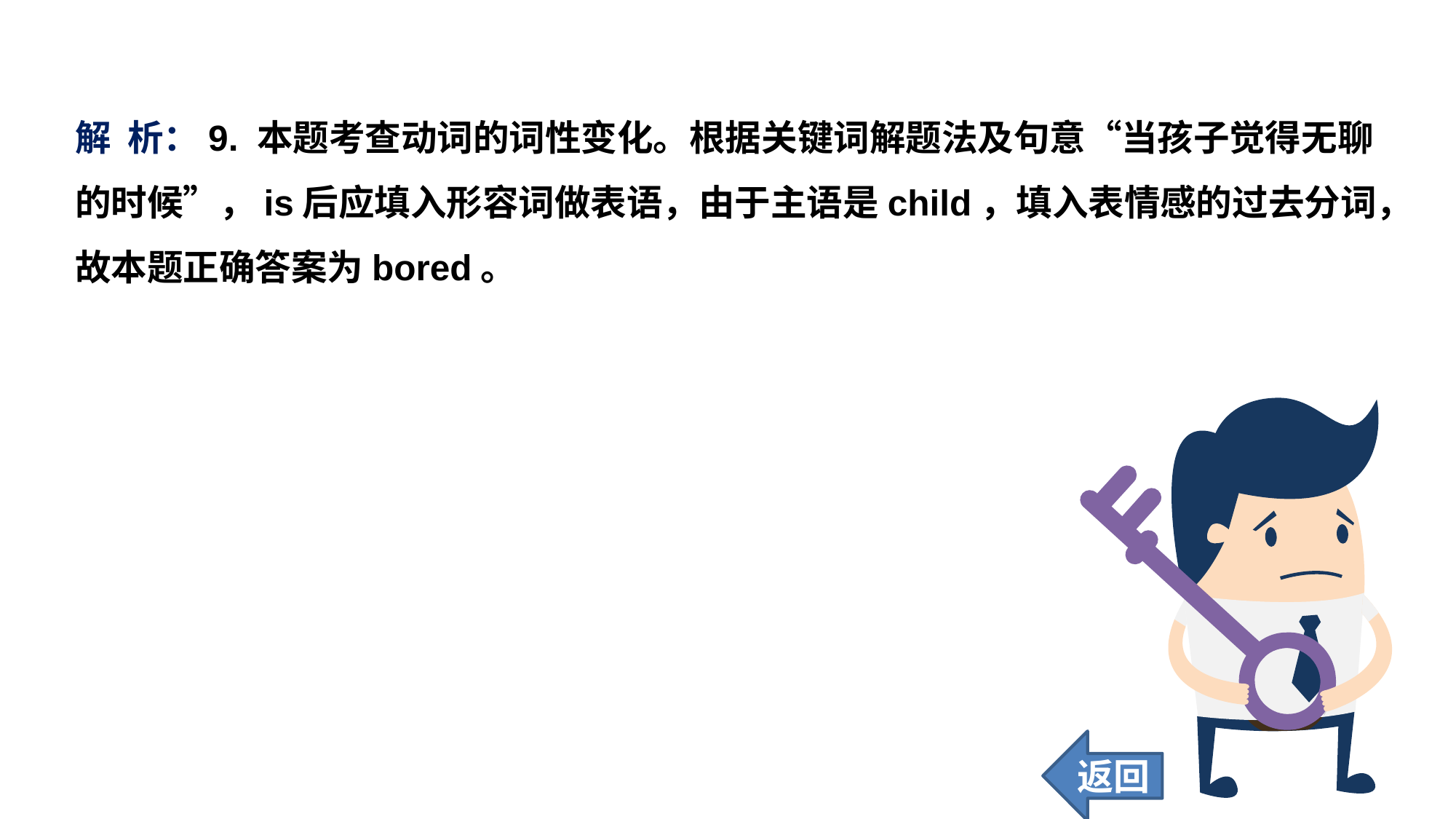

解  析：9. 本题考查动词的词性变化。根据关键词解题法及句意“当孩子觉得无聊的时候”，is后应填入形容词做表语，由于主语是child，填入表情感的过去分词，故本题正确答案为bored。

返回
109